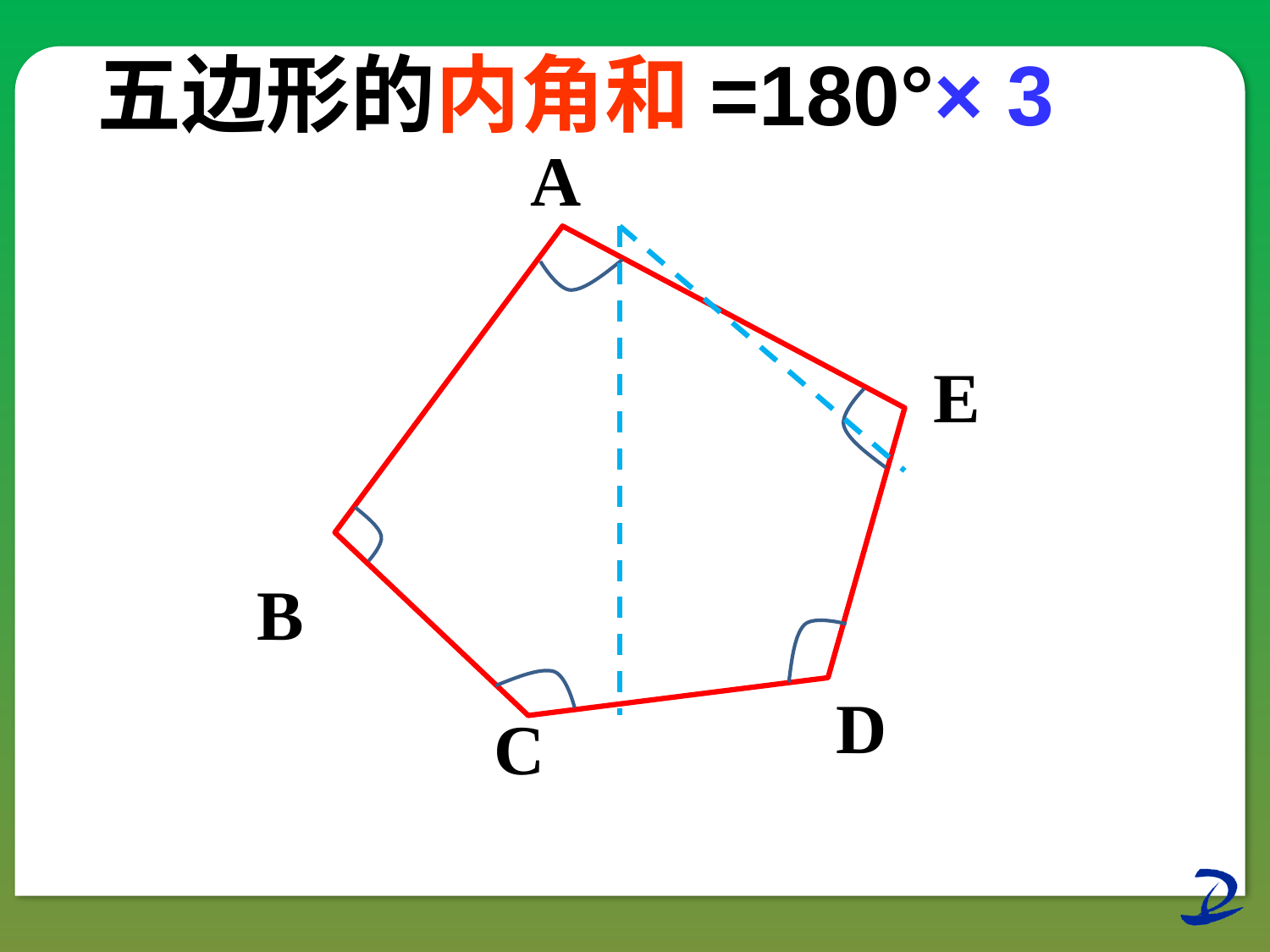

五边形的内角和=180°× 3
    A

E
      B
D
C